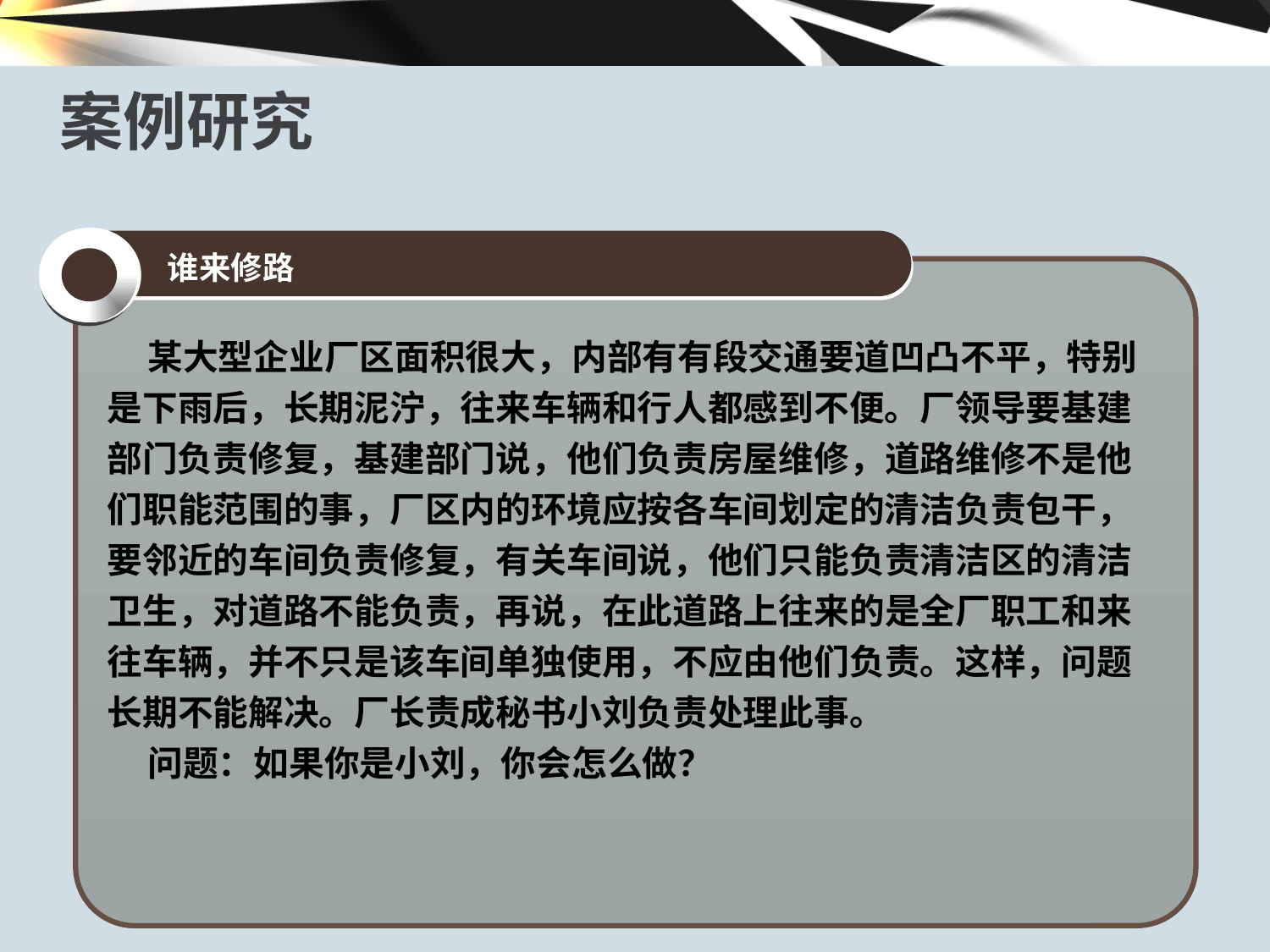

案例研究

谁来修路

    某大型企业厂区面积很大，内部有有段交通要道凹凸不平，特别是下雨后，长期泥泞，往来车辆和行人都感到不便。厂领导要基建部门负责修复，基建部门说，他们负责房屋维修，道路维修不是他们职能范围的事，厂区内的环境应按各车间划定的清洁负责包干，要邻近的车间负责修复，有关车间说，他们只能负责清洁区的清洁卫生，对道路不能负责，再说，在此道路上往来的是全厂职工和来往车辆，并不只是该车间单独使用，不应由他们负责。这样，问题长期不能解决。厂长责成秘书小刘负责处理此事。
    问题：如果你是小刘，你会怎么做？